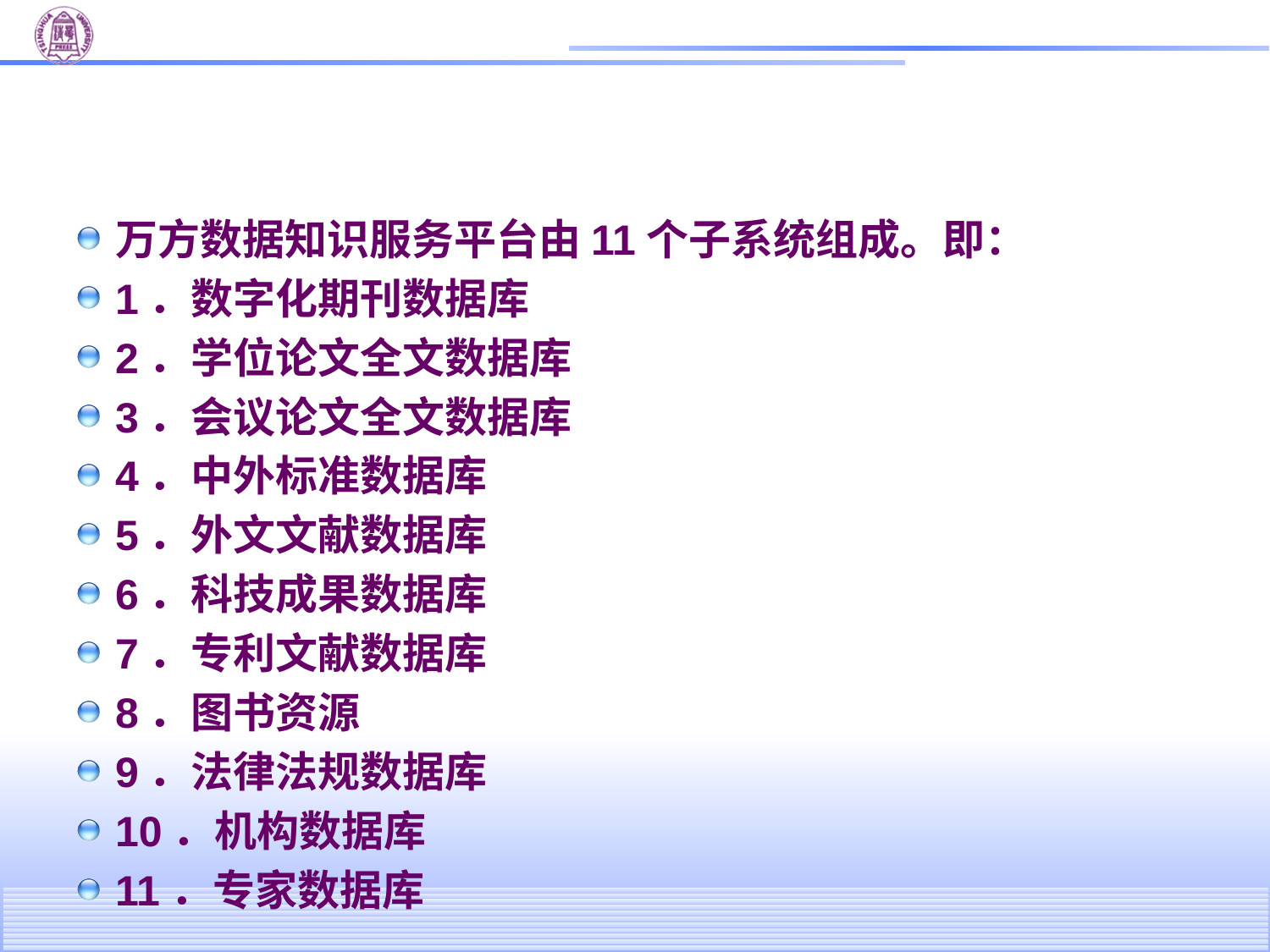

#
万方数据知识服务平台由11个子系统组成。即：
1．数字化期刊数据库
2．学位论文全文数据库
3．会议论文全文数据库
4．中外标准数据库
5．外文文献数据库
6．科技成果数据库
7．专利文献数据库
8．图书资源
9．法律法规数据库
10．机构数据库
11．专家数据库